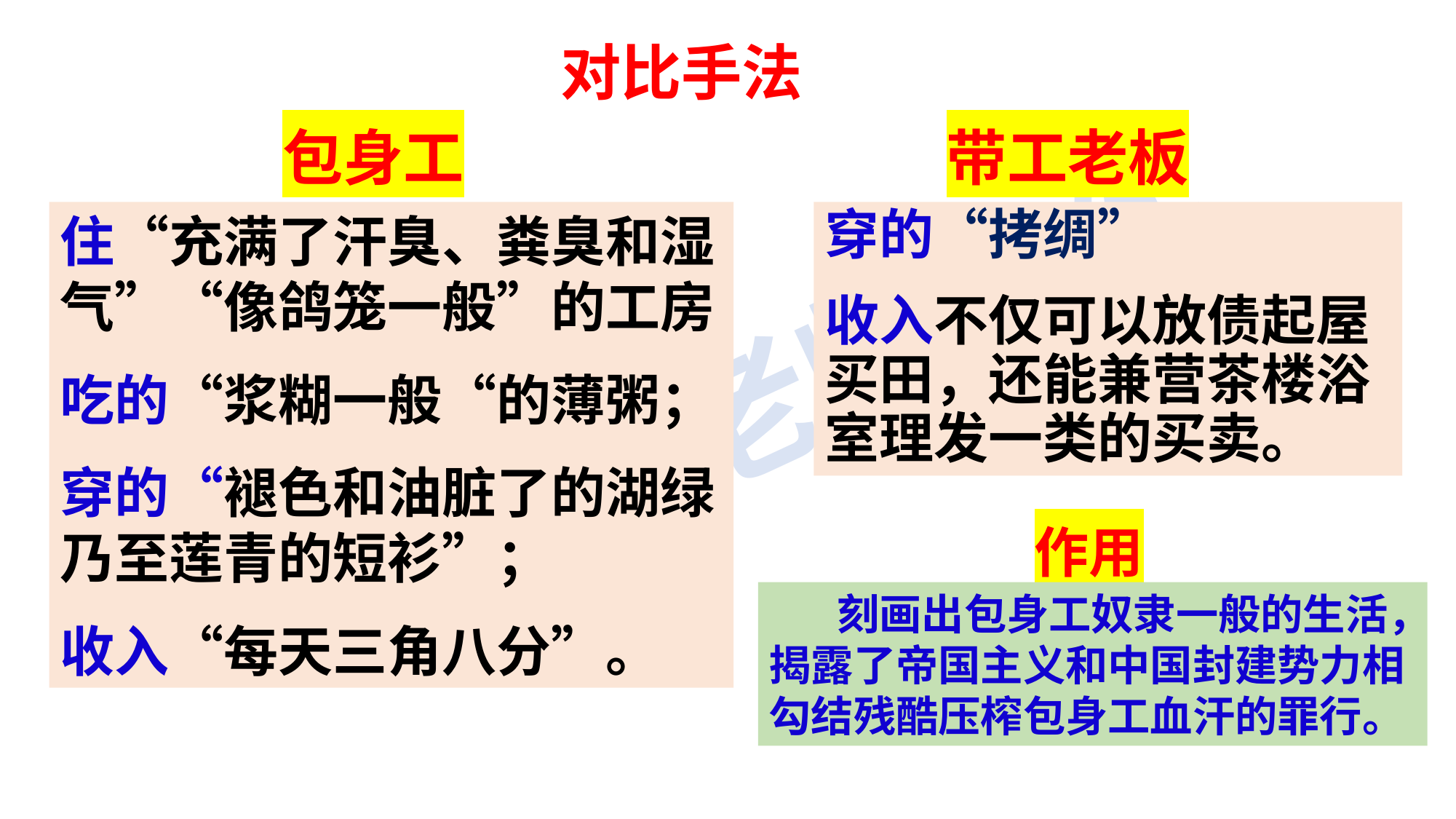

对比手法
包身工
带工老板
住“充满了汗臭、粪臭和湿气”“像鸽笼一般”的工房
吃的“浆糊一般“的薄粥；
穿的“褪色和油脏了的湖绿乃至莲青的短衫”；
收入“每天三角八分”。
穿的“拷绸”
收入不仅可以放债起屋买田，还能兼营茶楼浴室理发一类的买卖。
；
作用
      刻画出包身工奴隶一般的生活，揭露了帝国主义和中国封建势力相勾结残酷压榨包身工血汗的罪行。